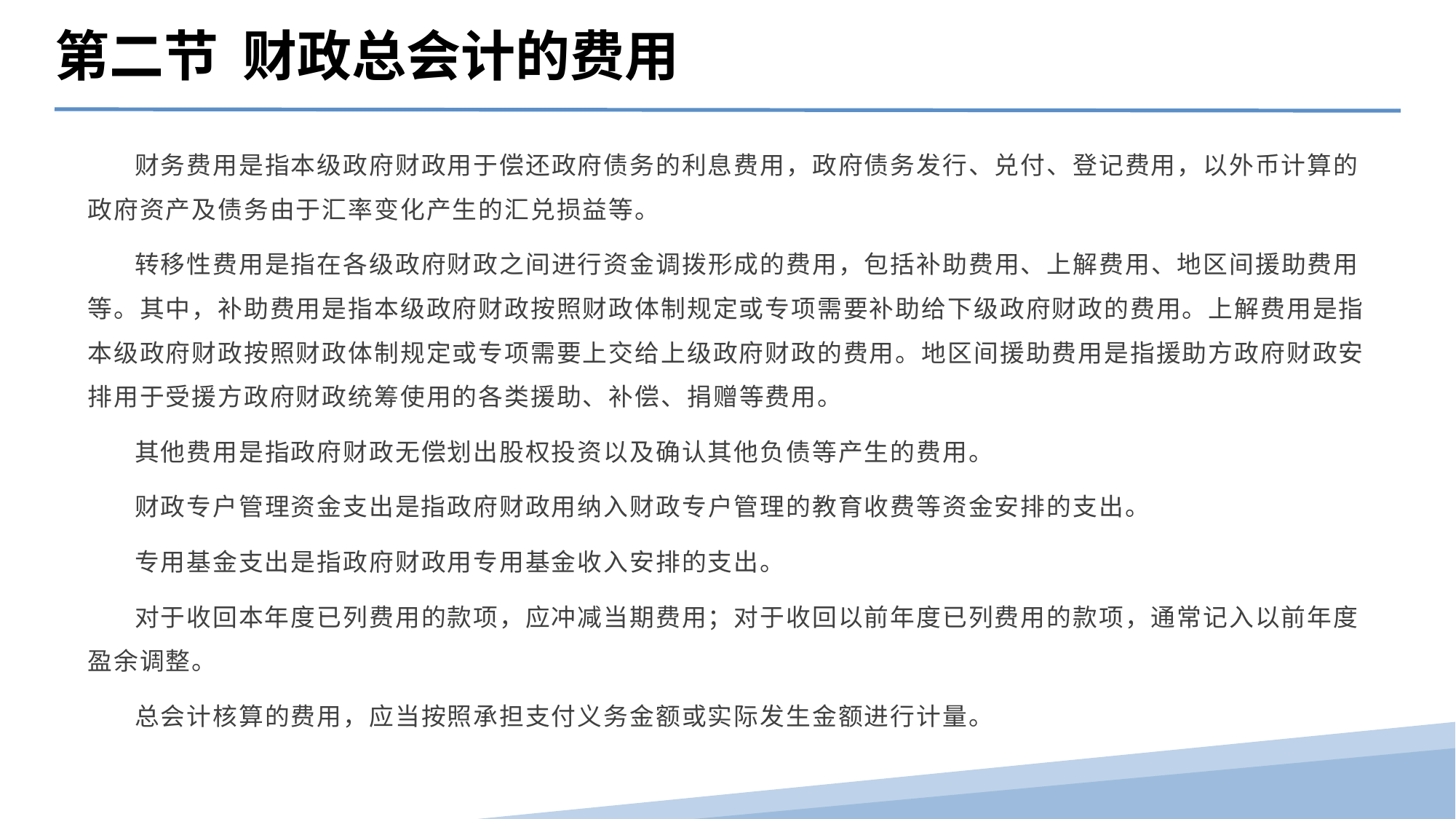

第二节  财政总会计的费用
      财务费用是指本级政府财政用于偿还政府债务的利息费用，政府债务发行、兑付、登记费用，以外币计算的政府资产及债务由于汇率变化产生的汇兑损益等。
      转移性费用是指在各级政府财政之间进行资金调拨形成的费用，包括补助费用、上解费用、地区间援助费用等。其中，补助费用是指本级政府财政按照财政体制规定或专项需要补助给下级政府财政的费用。上解费用是指本级政府财政按照财政体制规定或专项需要上交给上级政府财政的费用。地区间援助费用是指援助方政府财政安排用于受援方政府财政统筹使用的各类援助、补偿、捐赠等费用。
      其他费用是指政府财政无偿划出股权投资以及确认其他负债等产生的费用。
      财政专户管理资金支出是指政府财政用纳入财政专户管理的教育收费等资金安排的支出。
      专用基金支出是指政府财政用专用基金收入安排的支出。
      对于收回本年度已列费用的款项，应冲减当期费用；对于收回以前年度已列费用的款项，通常记入以前年度盈余调整。
      总会计核算的费用，应当按照承担支付义务金额或实际发生金额进行计量。